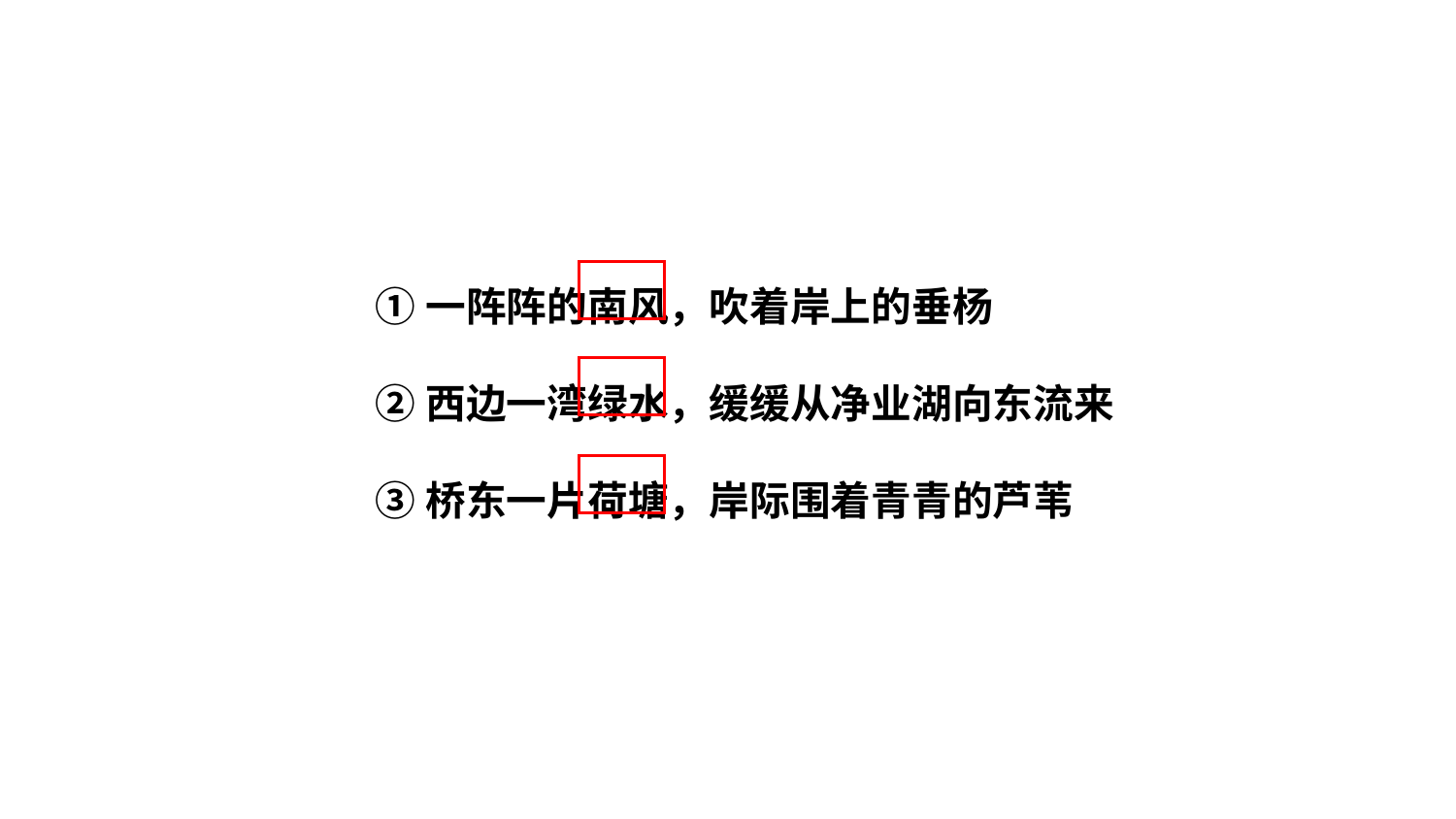

①一阵阵的南风，吹着岸上的垂杨
②西边一湾绿水，缓缓从净业湖向东流来
③桥东一片荷塘，岸际围着青青的芦苇